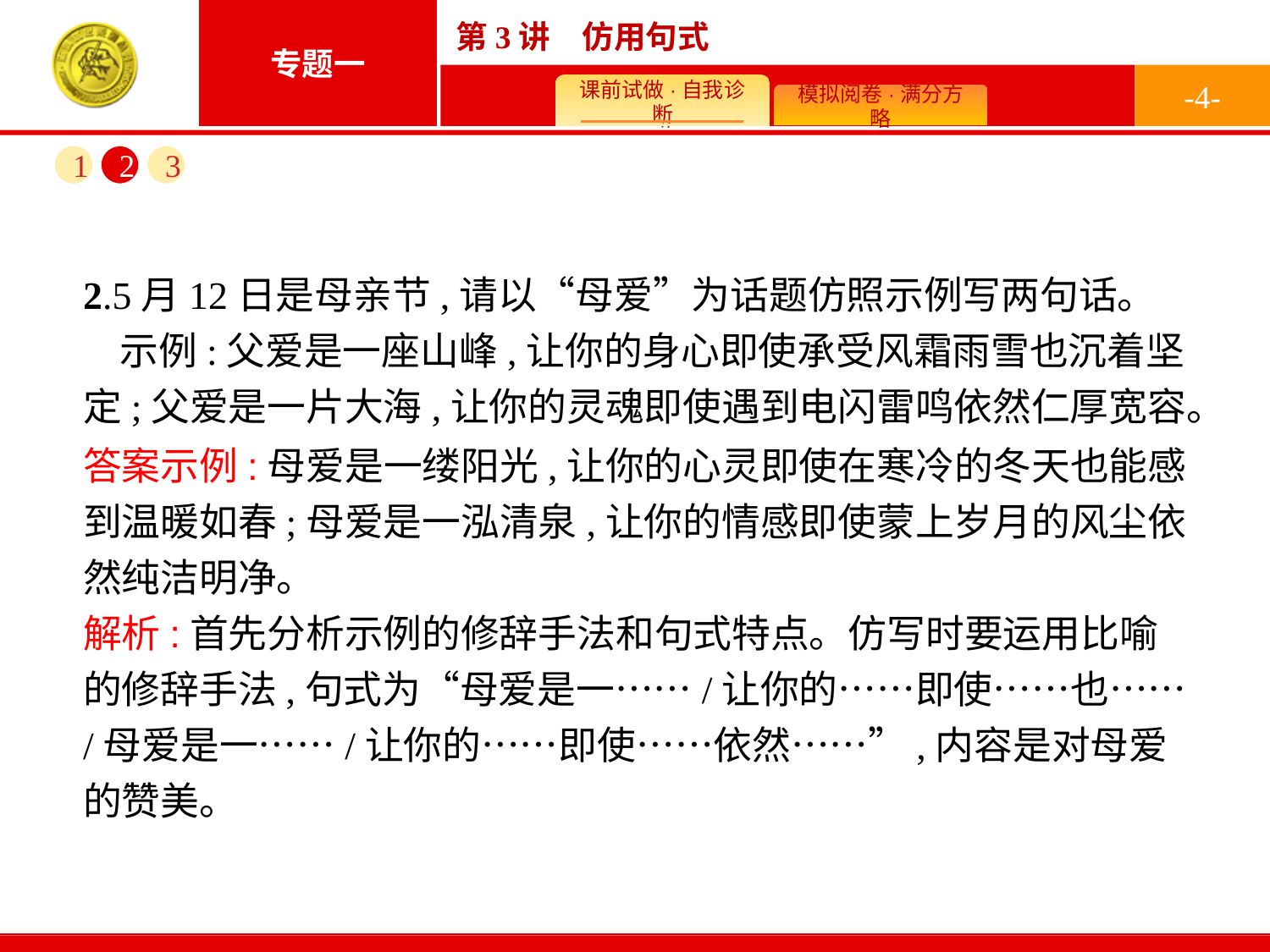

-4-
1
2
3
2.5月12日是母亲节,请以“母爱”为话题仿照示例写两句话。
示例:父爱是一座山峰,让你的身心即使承受风霜雨雪也沉着坚定;父爱是一片大海,让你的灵魂即使遇到电闪雷鸣依然仁厚宽容。
答案示例:母爱是一缕阳光,让你的心灵即使在寒冷的冬天也能感到温暖如春;母爱是一泓清泉,让你的情感即使蒙上岁月的风尘依然纯洁明净。
解析:首先分析示例的修辞手法和句式特点。仿写时要运用比喻的修辞手法,句式为“母爱是一……/让你的……即使……也……/母爱是一……/让你的……即使……依然……”,内容是对母爱的赞美。